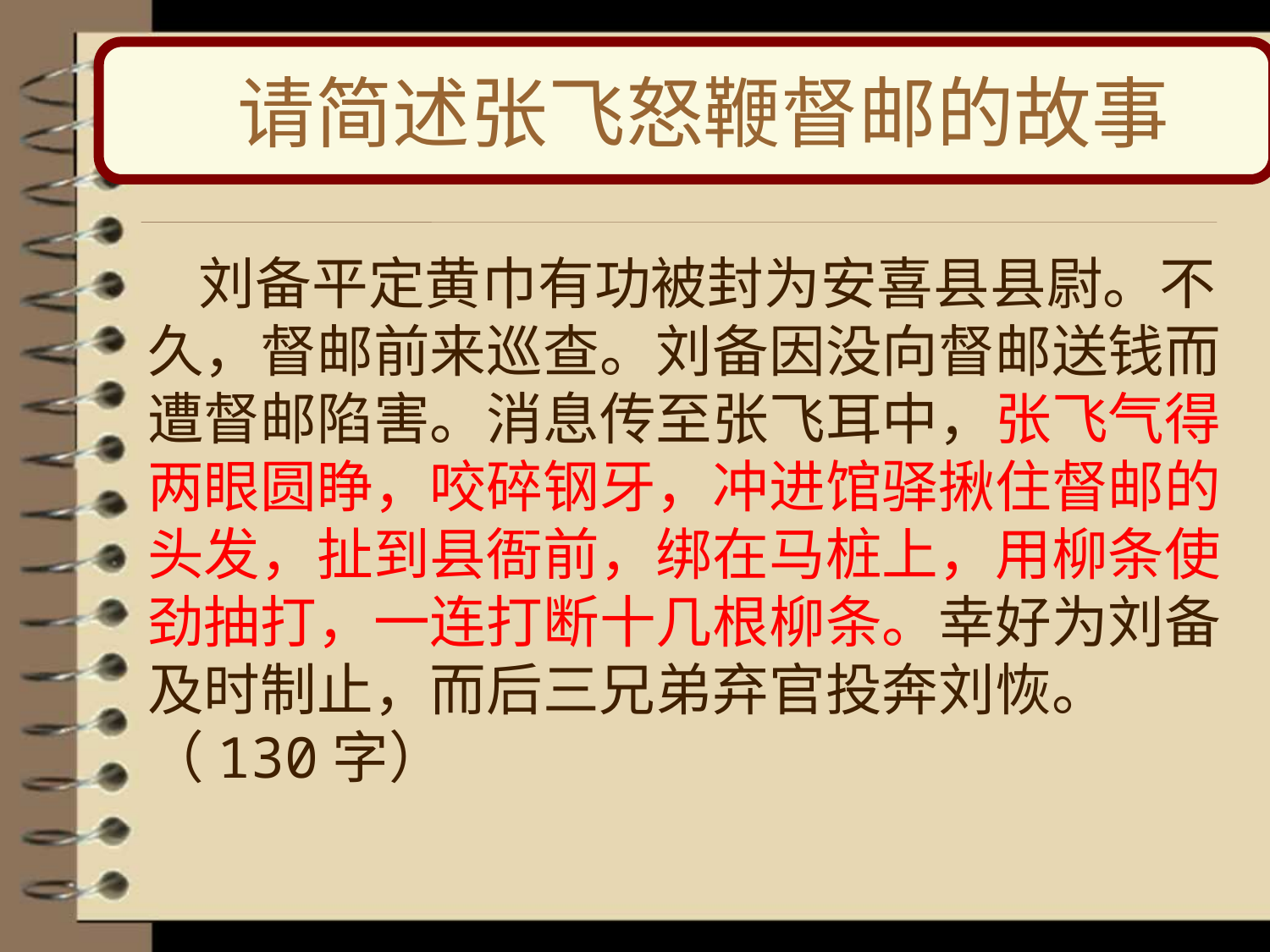

请简述张飞怒鞭督邮的故事

   刘备平定黄巾有功被封为安喜县县尉。不久，督邮前来巡查。刘备因没向督邮送钱而遭督邮陷害。消息传至张飞耳中，张飞气得两眼圆睁，咬碎钢牙，冲进馆驿揪住督邮的头发，扯到县衙前，绑在马桩上，用柳条使劲抽打，一连打断十几根柳条。幸好为刘备及时制止，而后三兄弟弃官投奔刘恢。（130字）